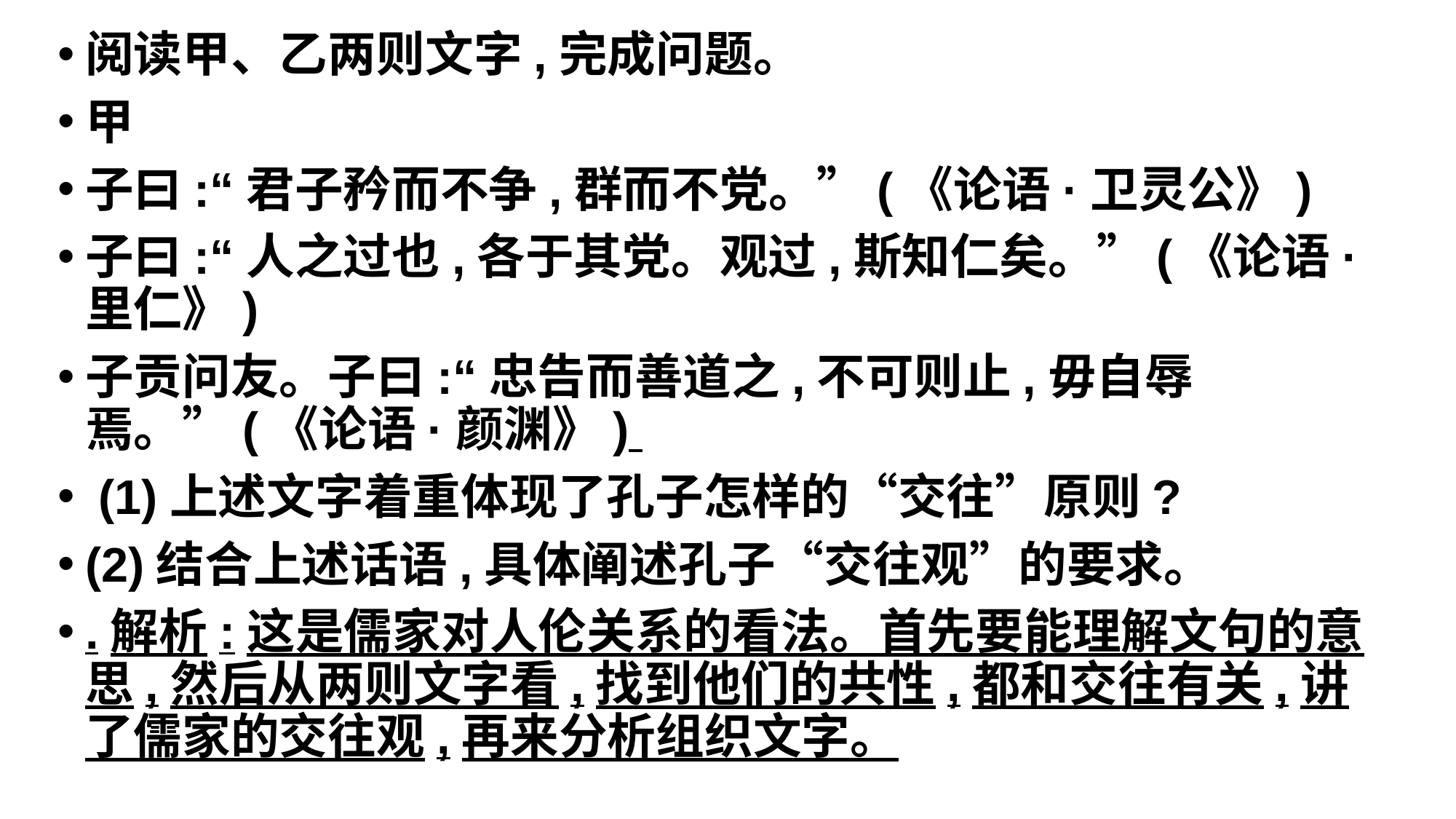

阅读甲、乙两则文字,完成问题。
甲
子曰:“君子矜而不争,群而不党。”(《论语·卫灵公》)
子曰:“人之过也,各于其党。观过,斯知仁矣。”(《论语·里仁》)
子贡问友。子曰:“忠告而善道之,不可则止,毋自辱焉。”(《论语·颜渊》)
 (1)上述文字着重体现了孔子怎样的“交往”原则?
(2)结合上述话语,具体阐述孔子“交往观”的要求。
.解析:这是儒家对人伦关系的看法。首先要能理解文句的意思,然后从两则文字看,找到他们的共性,都和交往有关,讲了儒家的交往观,再来分析组织文字。

#